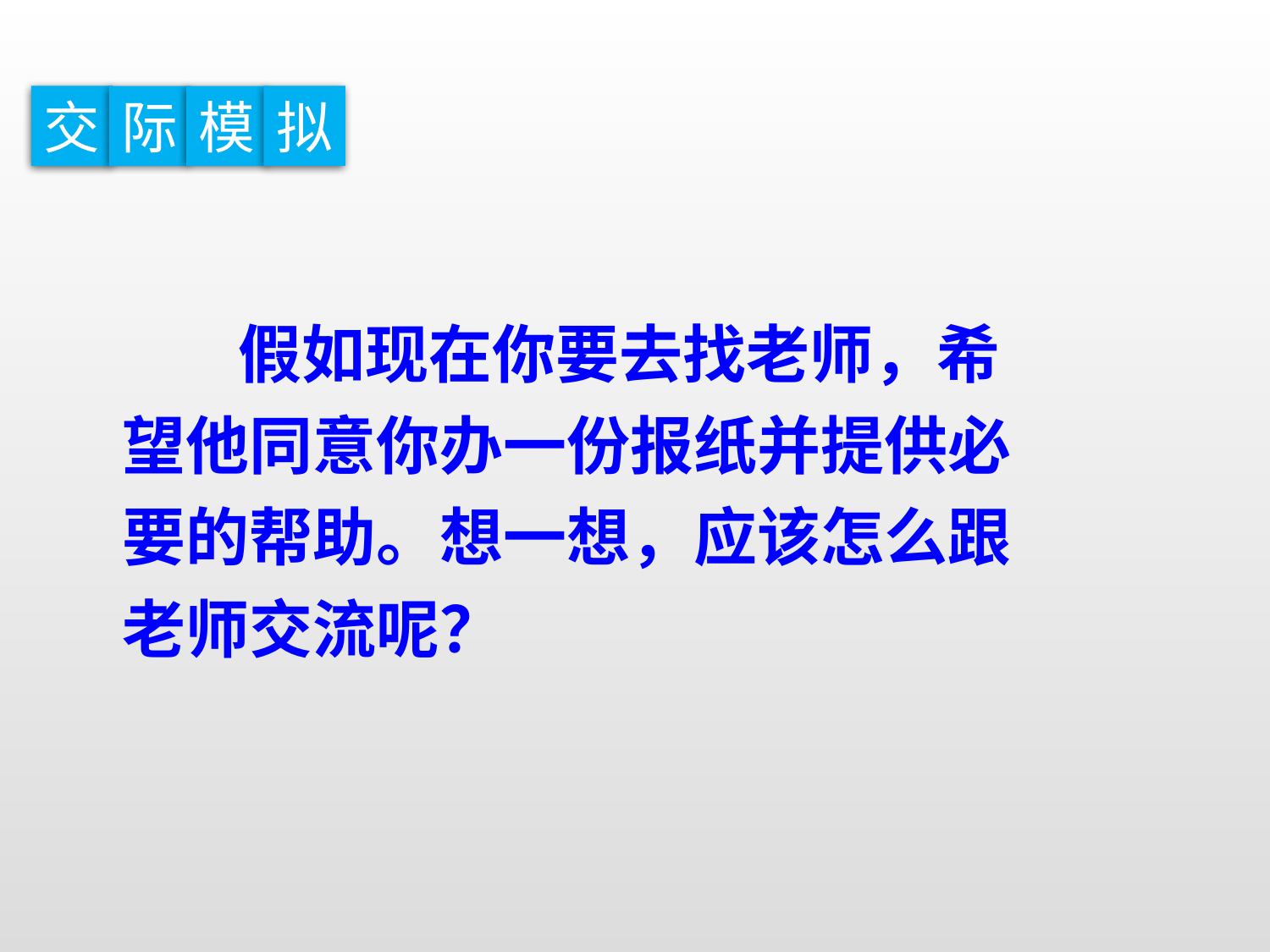

拟
交
际
模
       假如现在你要去找老师，希望他同意你办一份报纸并提供必要的帮助。想一想，应该怎么跟老师交流呢？